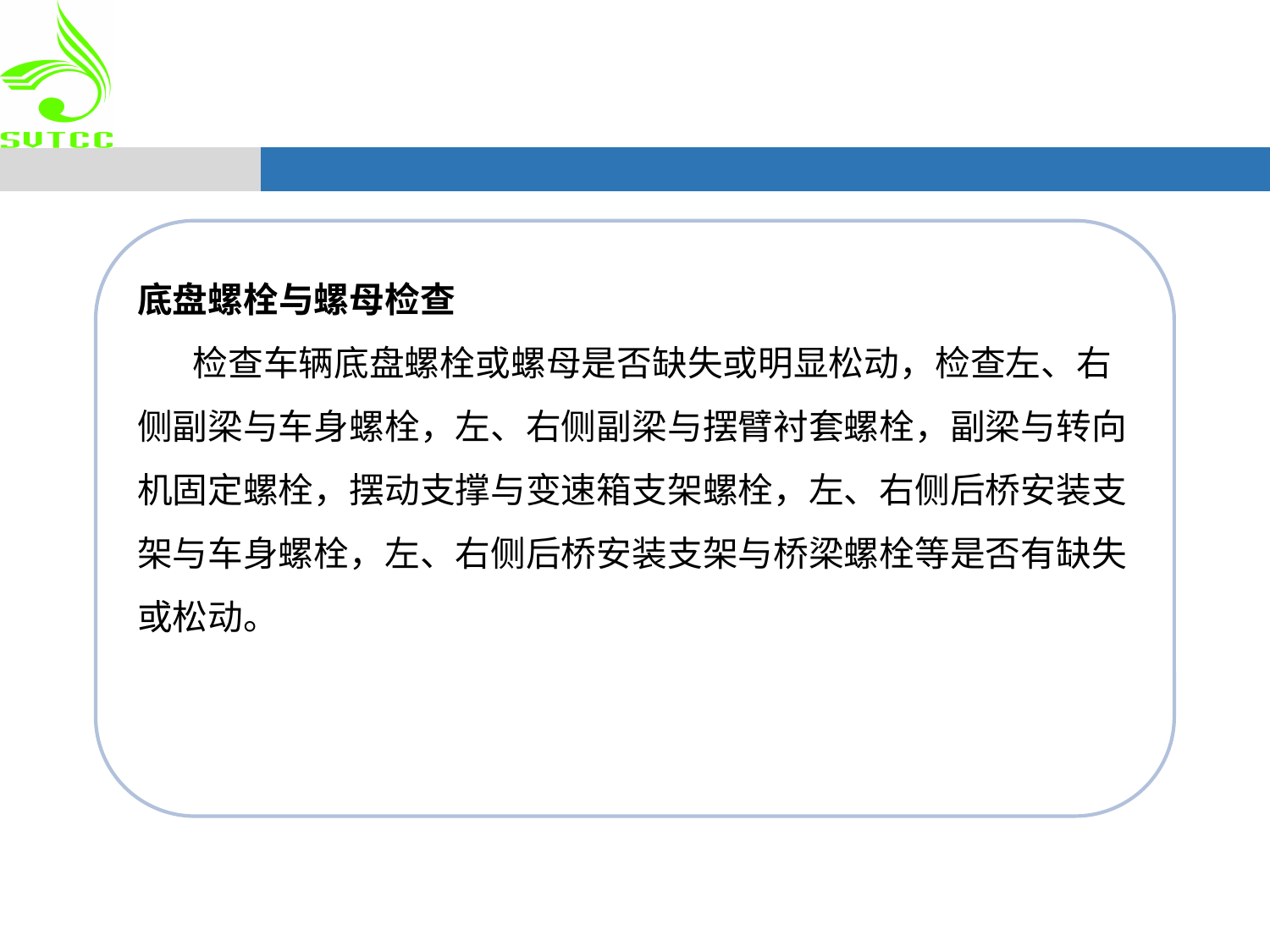

底盘螺栓与螺母检查
      检查车辆底盘螺栓或螺母是否缺失或明显松动，检查左、右侧副梁与车身螺栓，左、右侧副梁与摆臂衬套螺栓，副梁与转向机固定螺栓，摆动支撑与变速箱支架螺栓，左、右侧后桥安装支架与车身螺栓，左、右侧后桥安装支架与桥梁螺栓等是否有缺失或松动。